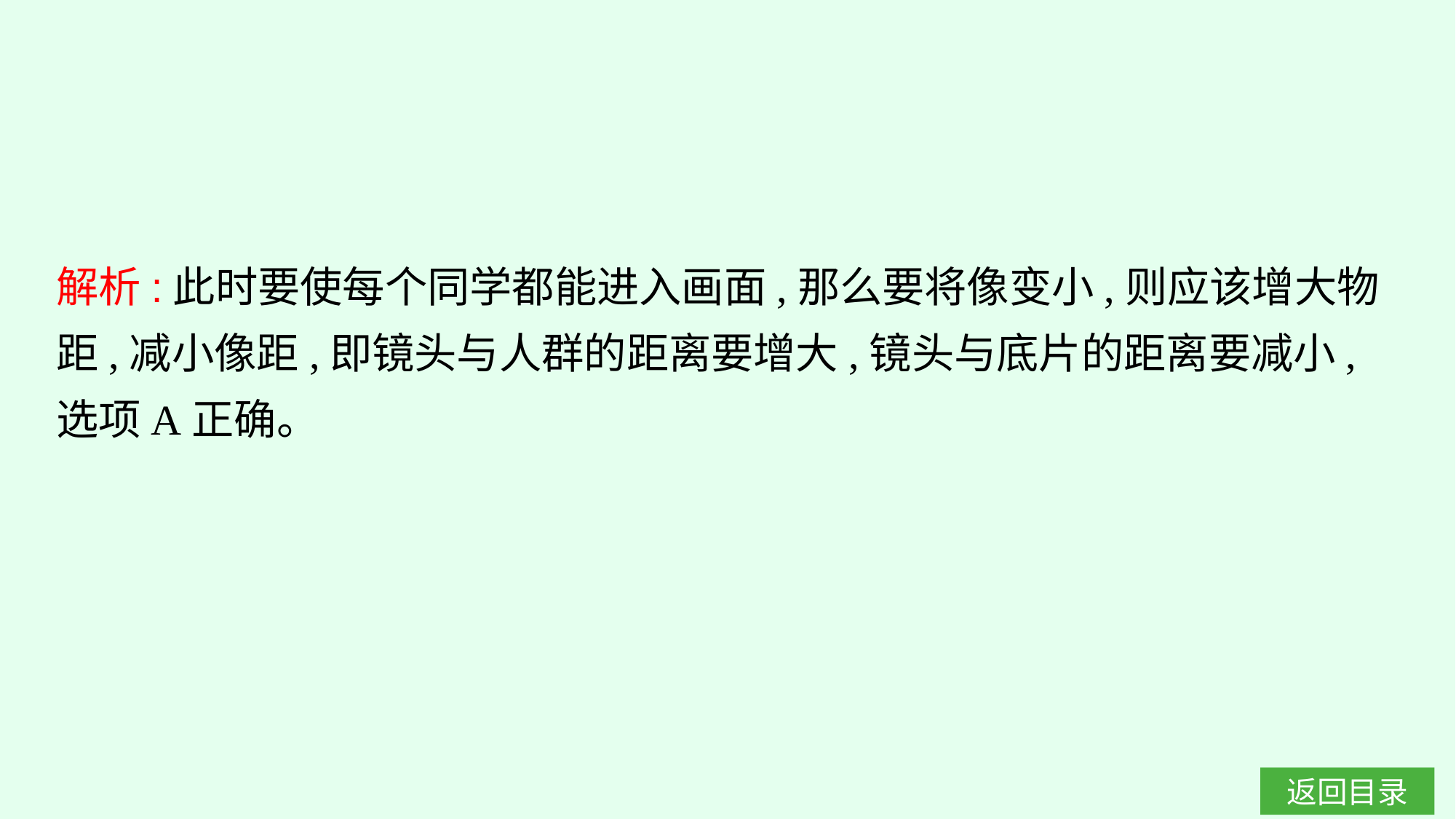

解析:此时要使每个同学都能进入画面,那么要将像变小,则应该增大物距,减小像距,即镜头与人群的距离要增大,镜头与底片的距离要减小,选项A正确。